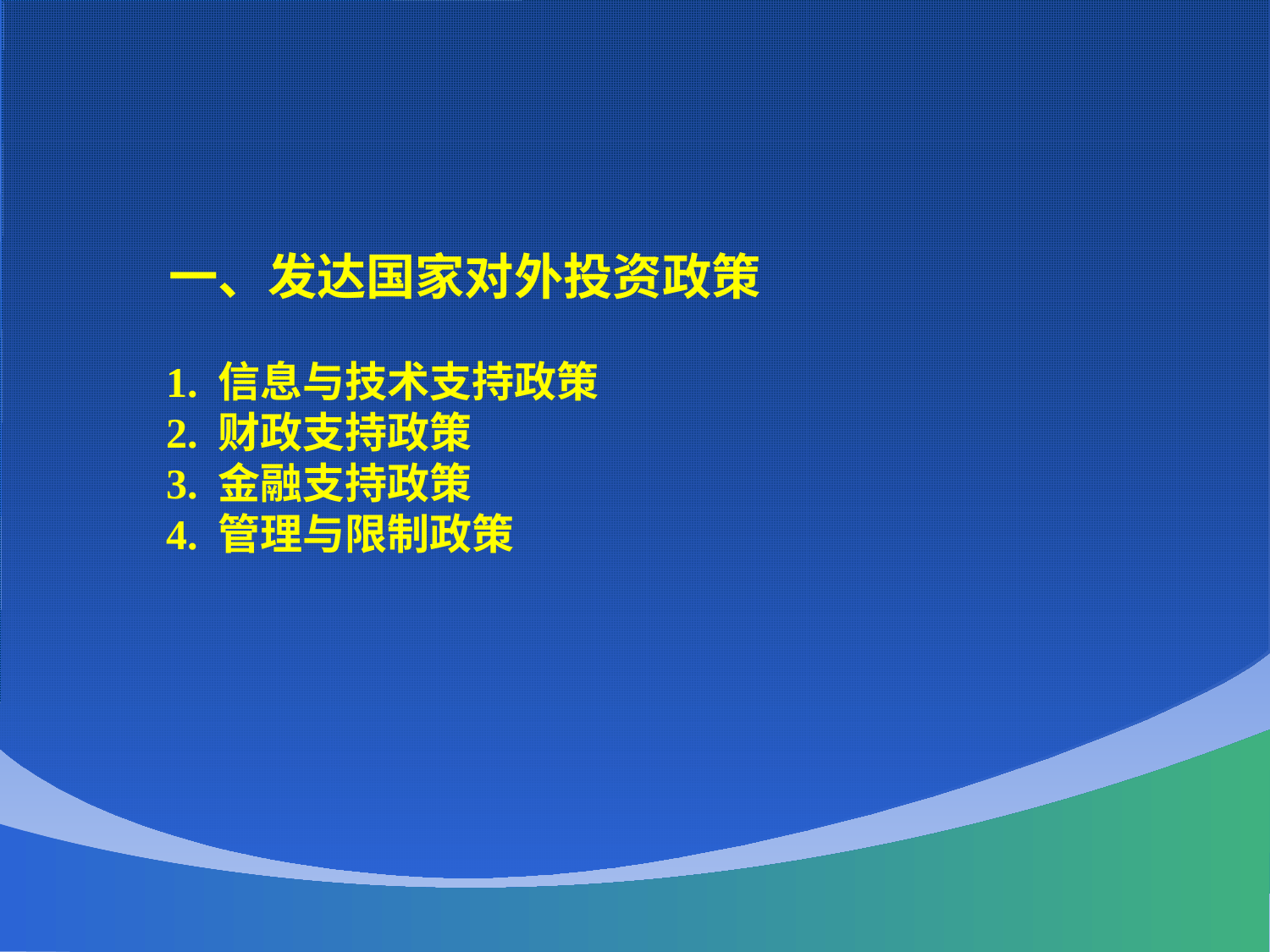

一、发达国家对外投资政策

    1. 信息与技术支持政策
    2. 财政支持政策
    3. 金融支持政策
    4. 管理与限制政策